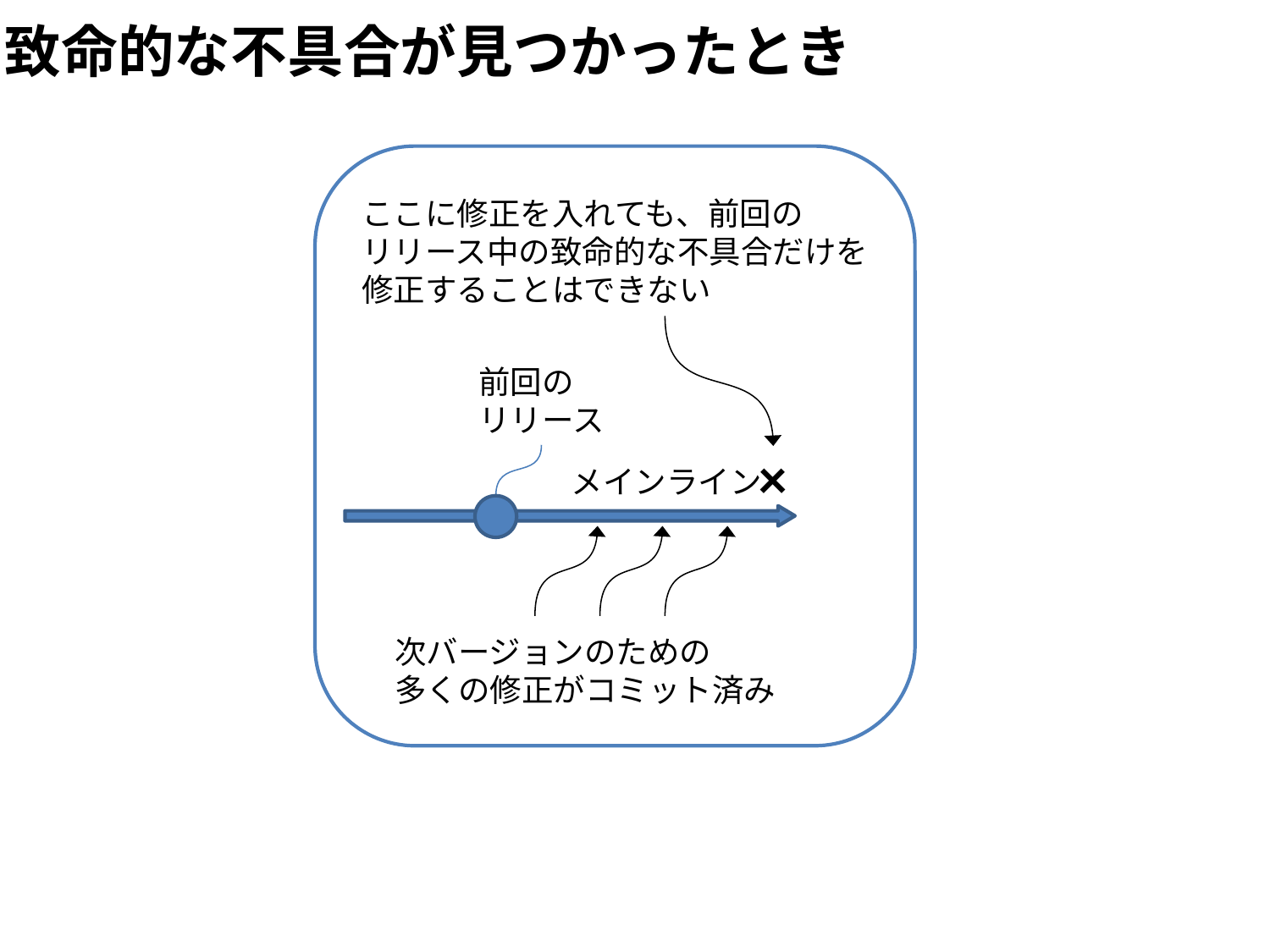

致命的な不具合が見つかったとき

ここに修正を入れても、前回の
リリース中の致命的な不具合だけを
修正することはできない
前回の
リリース
×
メインライン

次バージョンのための
多くの修正がコミット済み